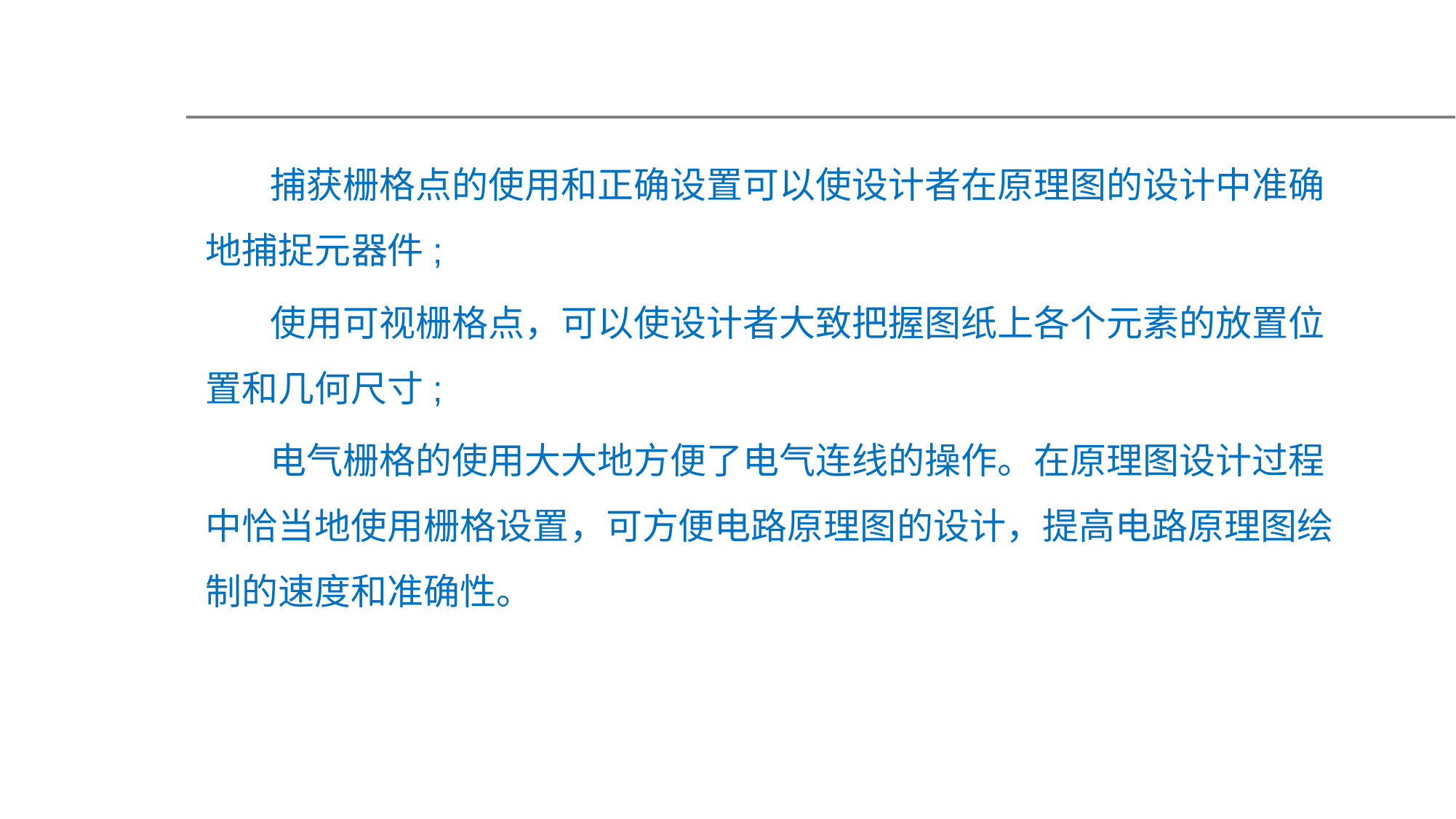

捕获栅格点的使用和正确设置可以使设计者在原理图的设计中准确地捕捉元器件;
使用可视栅格点，可以使设计者大致把握图纸上各个元素的放置位置和几何尺寸;
电气栅格的使用大大地方便了电气连线的操作。在原理图设计过程中恰当地使用栅格设置，可方便电路原理图的设计，提高电路原理图绘制的速度和准确性。